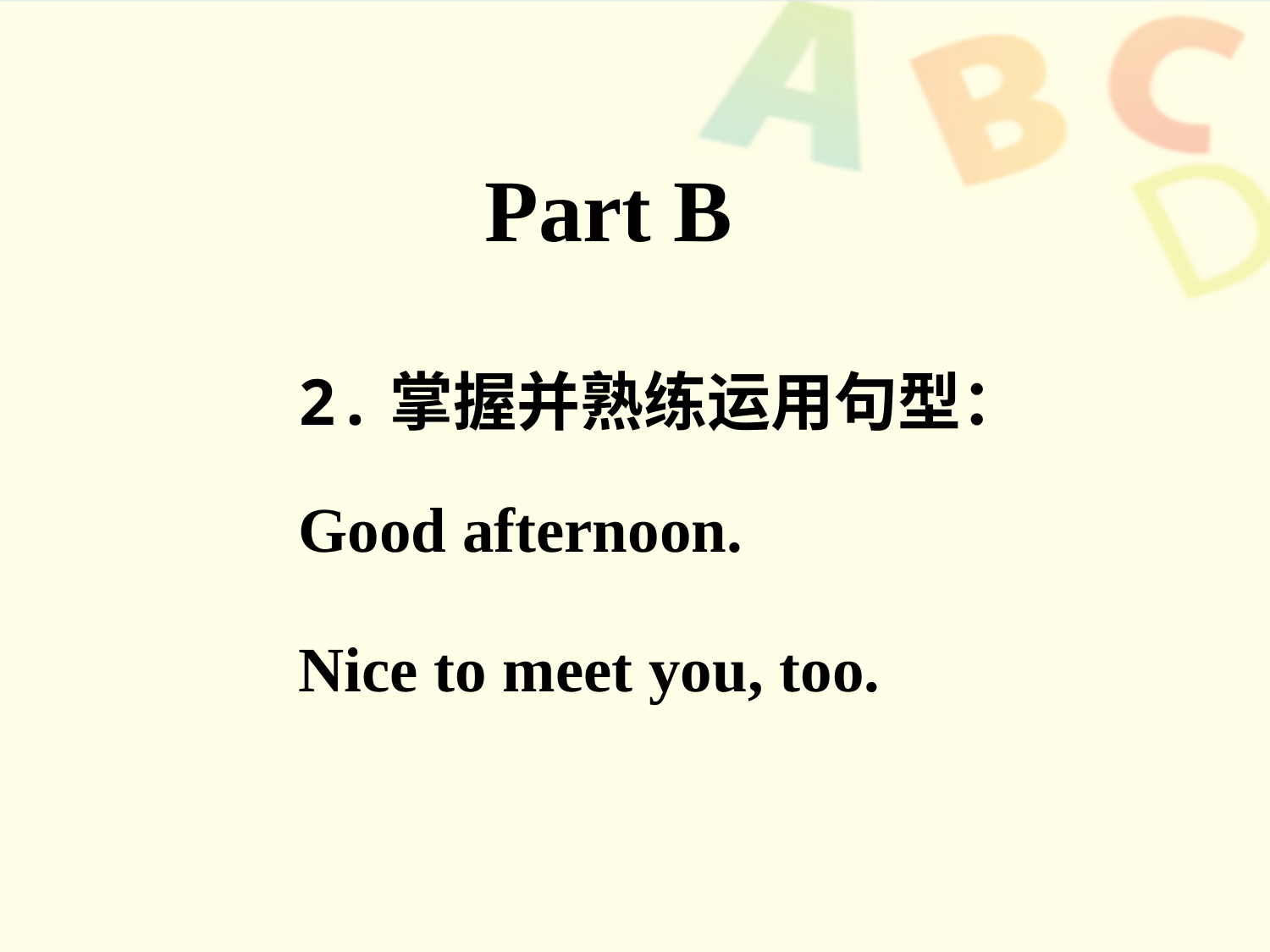

# Part B
2.掌握并熟练运用句型：
Good afternoon.
Nice to meet you, too.